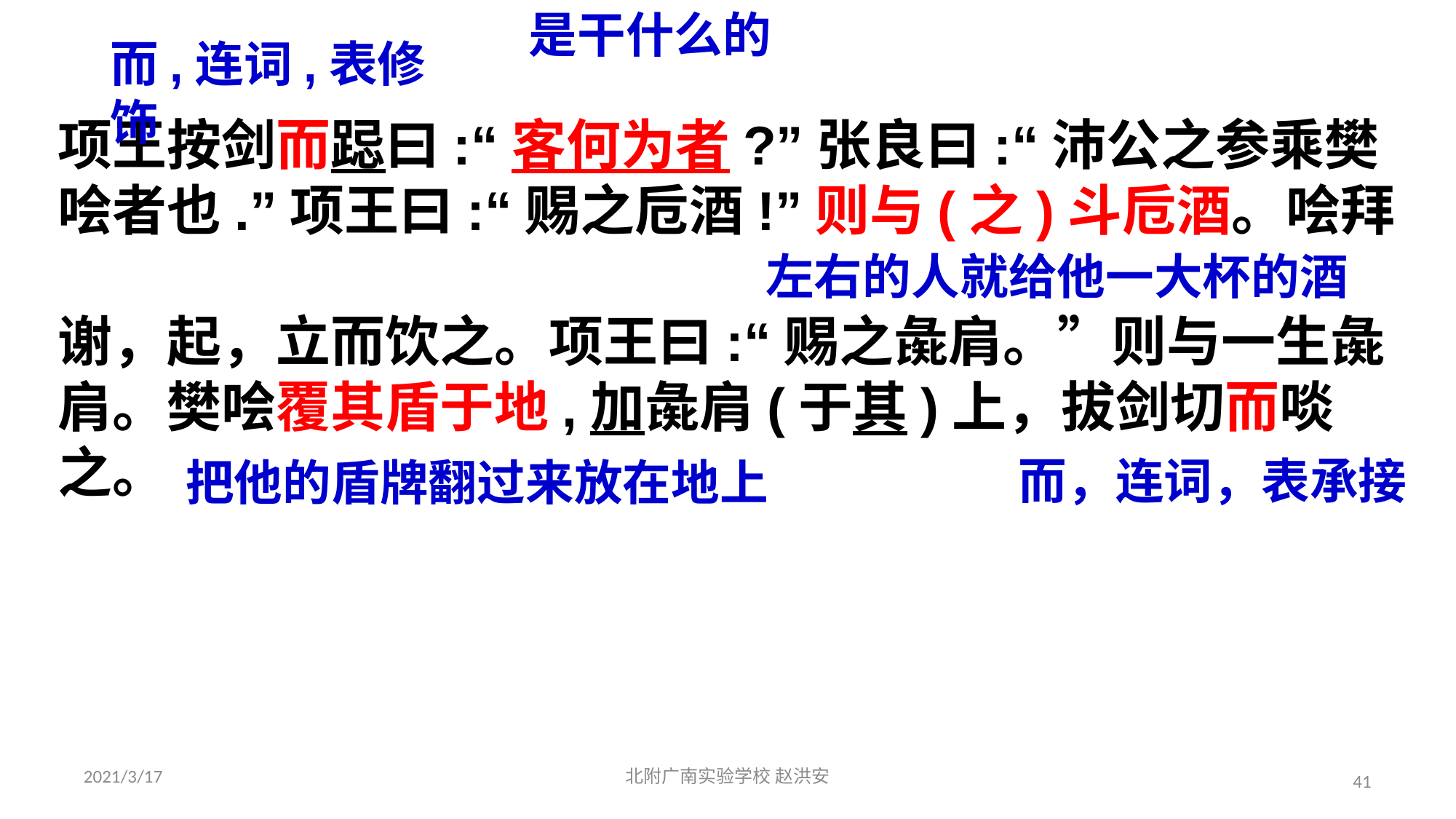

是干什么的
而,连词,表修饰
项王按剑而跽曰:“客何为者?”张良曰:“沛公之参乘樊哙者也.”项王曰:“赐之卮酒!”则与(之)斗卮酒。哙拜

谢，起，立而饮之。项王曰:“赐之彘肩。”则与一生彘肩。樊哙覆其盾于地,加彘肩(于其)上，拔剑切而啖之。
左右的人就给他一大杯的酒
而，连词，表承接
把他的盾牌翻过来放在地上
2021/3/17
北附广南实验学校 赵洪安
41